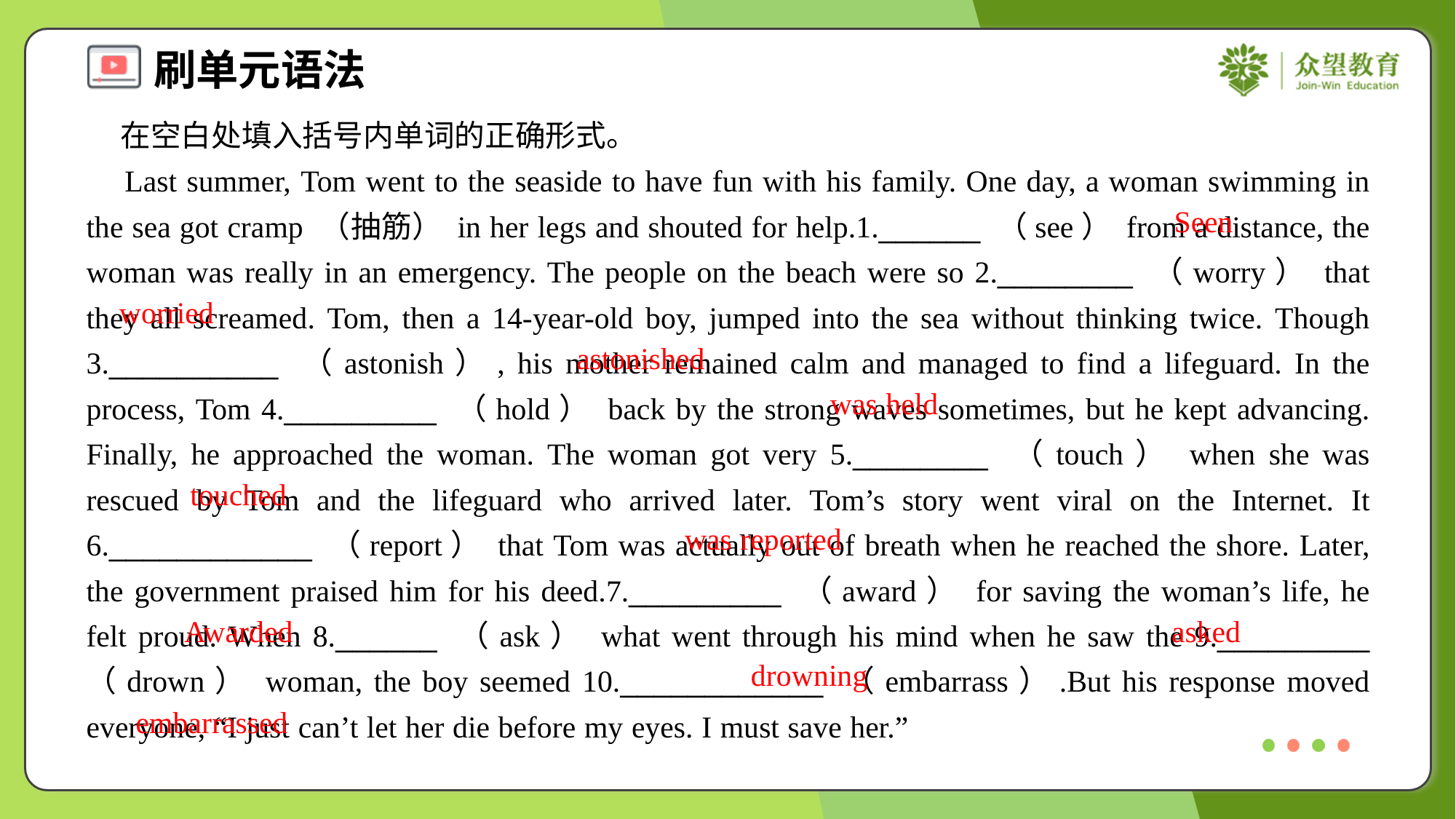

在空白处填入括号内单词的正确形式。
    Last summer, Tom went to the seaside to have fun with his family. One day, a woman swimming in the sea got cramp （抽筋） in her legs and shouted for help.1.______ （see） from a distance, the woman was really in an emergency. The people on the beach were so 2.________ （worry） that they all screamed. Tom, then a 14-year-old boy, jumped into the sea without thinking twice. Though 3.__________ （astonish）, his mother remained calm and managed to find a lifeguard. In the process, Tom 4._________ （hold） back by the strong waves sometimes, but he kept advancing. Finally, he approached the woman. The woman got very 5.________ （touch） when she was rescued by Tom and the lifeguard who arrived later. Tom’s story went viral on the Internet. It 6.____________ （report） that Tom was actually out of breath when he reached the shore. Later, the government praised him for his deed.7._________ （award） for saving the woman’s life, he felt proud. When 8.______ （ask） what went through his mind when he saw the 9._________ （drown） woman, the boy seemed 10.____________ （embarrass）.But his response moved everyone, “I just can’t let her die before my eyes. I must save her.”
Seen
worried
astonished
was held
touched
was reported
Awarded
asked
drowning
embarrassed